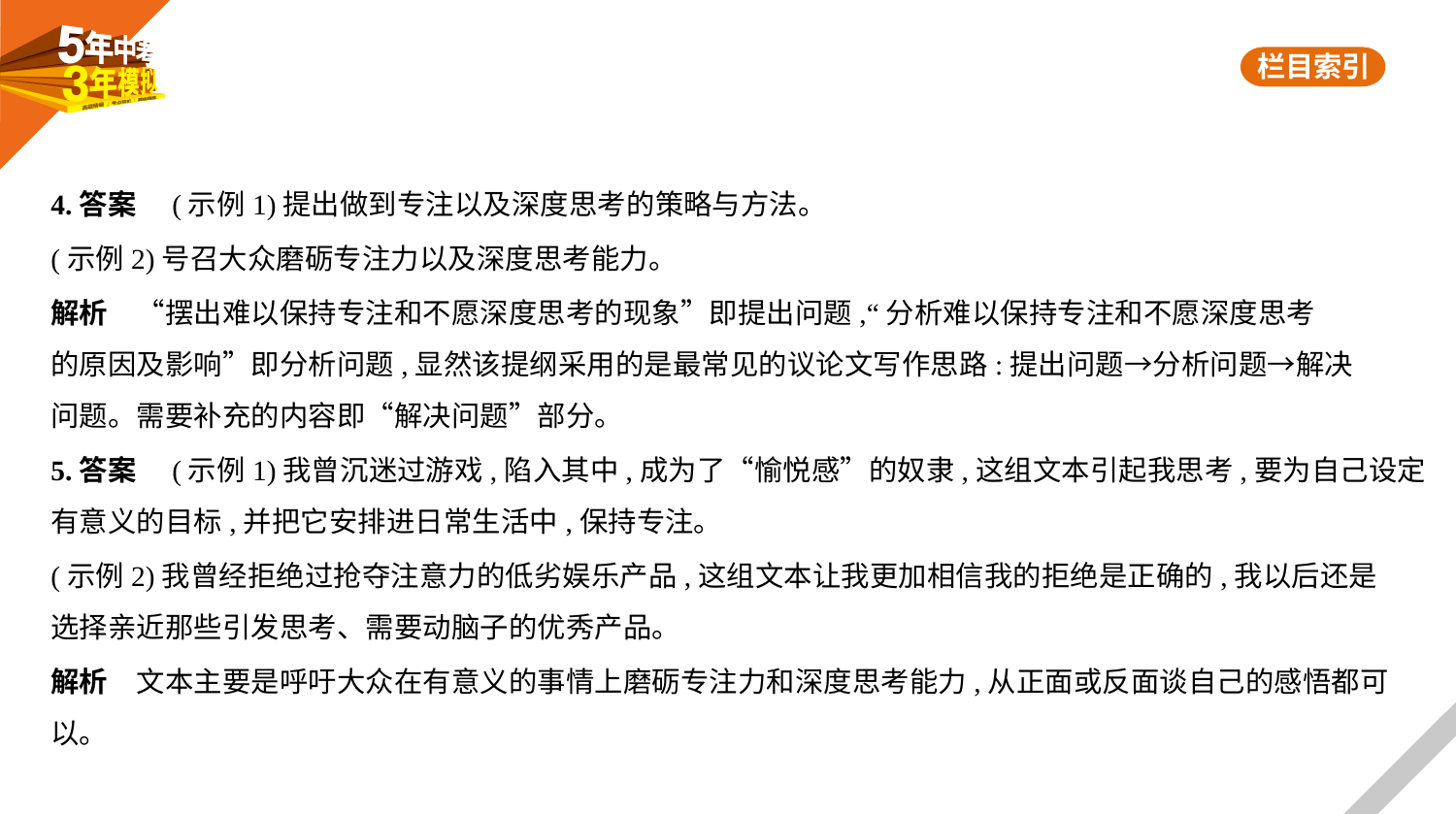

4.答案　(示例1)提出做到专注以及深度思考的策略与方法。
(示例2)号召大众磨砺专注力以及深度思考能力。
解析　“摆出难以保持专注和不愿深度思考的现象”即提出问题,“分析难以保持专注和不愿深度思考
的原因及影响”即分析问题,显然该提纲采用的是最常见的议论文写作思路:提出问题→分析问题→解决
问题。需要补充的内容即“解决问题”部分。
5.答案　(示例1)我曾沉迷过游戏,陷入其中,成为了“愉悦感”的奴隶,这组文本引起我思考,要为自己设定
有意义的目标,并把它安排进日常生活中,保持专注。
(示例2)我曾经拒绝过抢夺注意力的低劣娱乐产品,这组文本让我更加相信我的拒绝是正确的,我以后还是
选择亲近那些引发思考、需要动脑子的优秀产品。
解析　文本主要是呼吁大众在有意义的事情上磨砺专注力和深度思考能力,从正面或反面谈自己的感悟都可以。